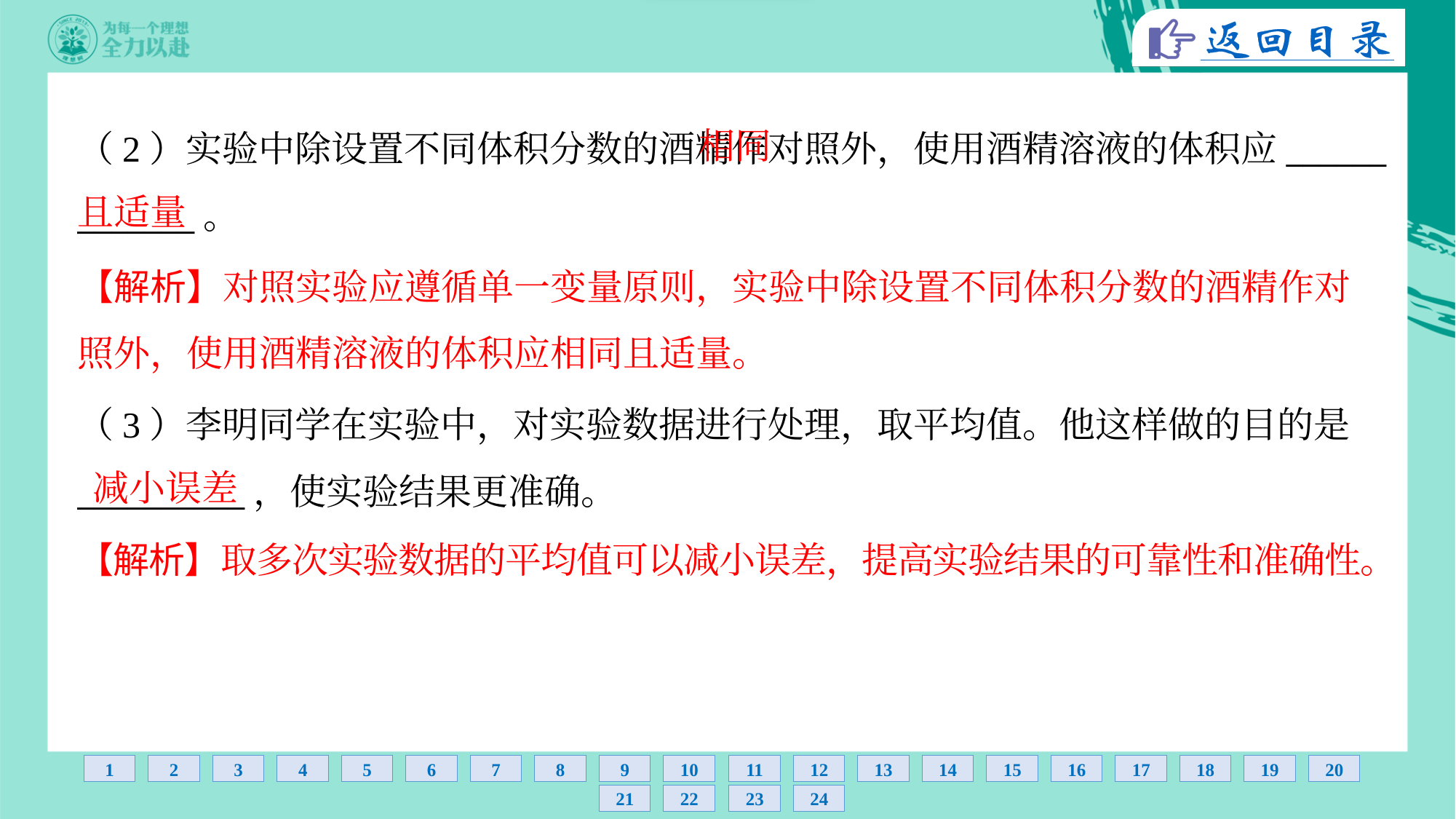

相同
且适量
（2）实验中除设置不同体积分数的酒精作对照外，使用酒精溶液的体积应______
_______。
【解析】对照实验应遵循单一变量原则，实验中除设置不同体积分数的酒精作对
照外，使用酒精溶液的体积应相同且适量。
（3）李明同学在实验中，对实验数据进行处理，取平均值。他这样做的目的是
__________，使实验结果更准确。
减小误差
【解析】取多次实验数据的平均值可以减小误差，提高实验结果的可靠性和准确性。